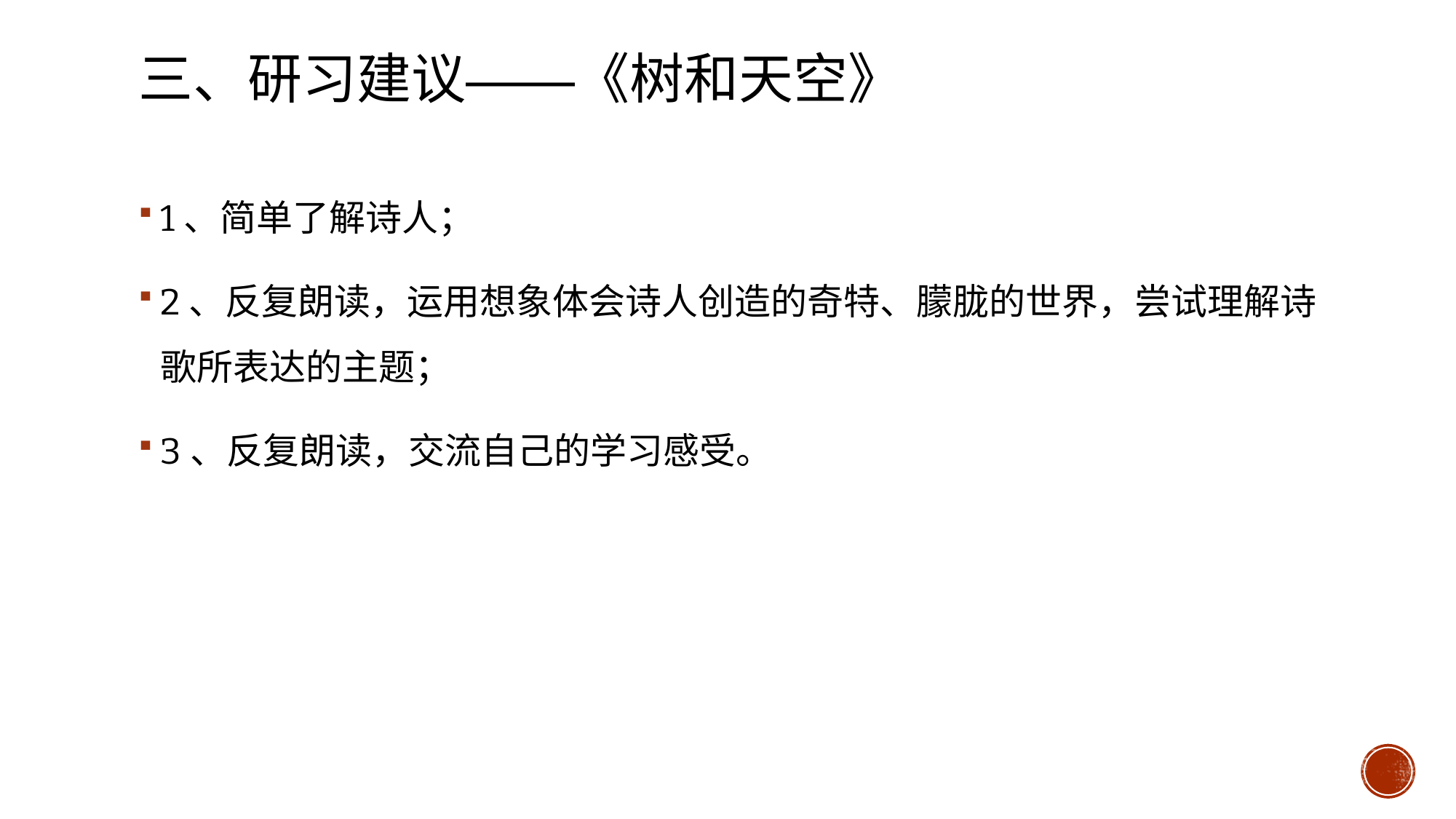

# 三、研习建议——《树和天空》
1、简单了解诗人；
2、反复朗读，运用想象体会诗人创造的奇特、朦胧的世界，尝试理解诗歌所表达的主题；
3、反复朗读，交流自己的学习感受。